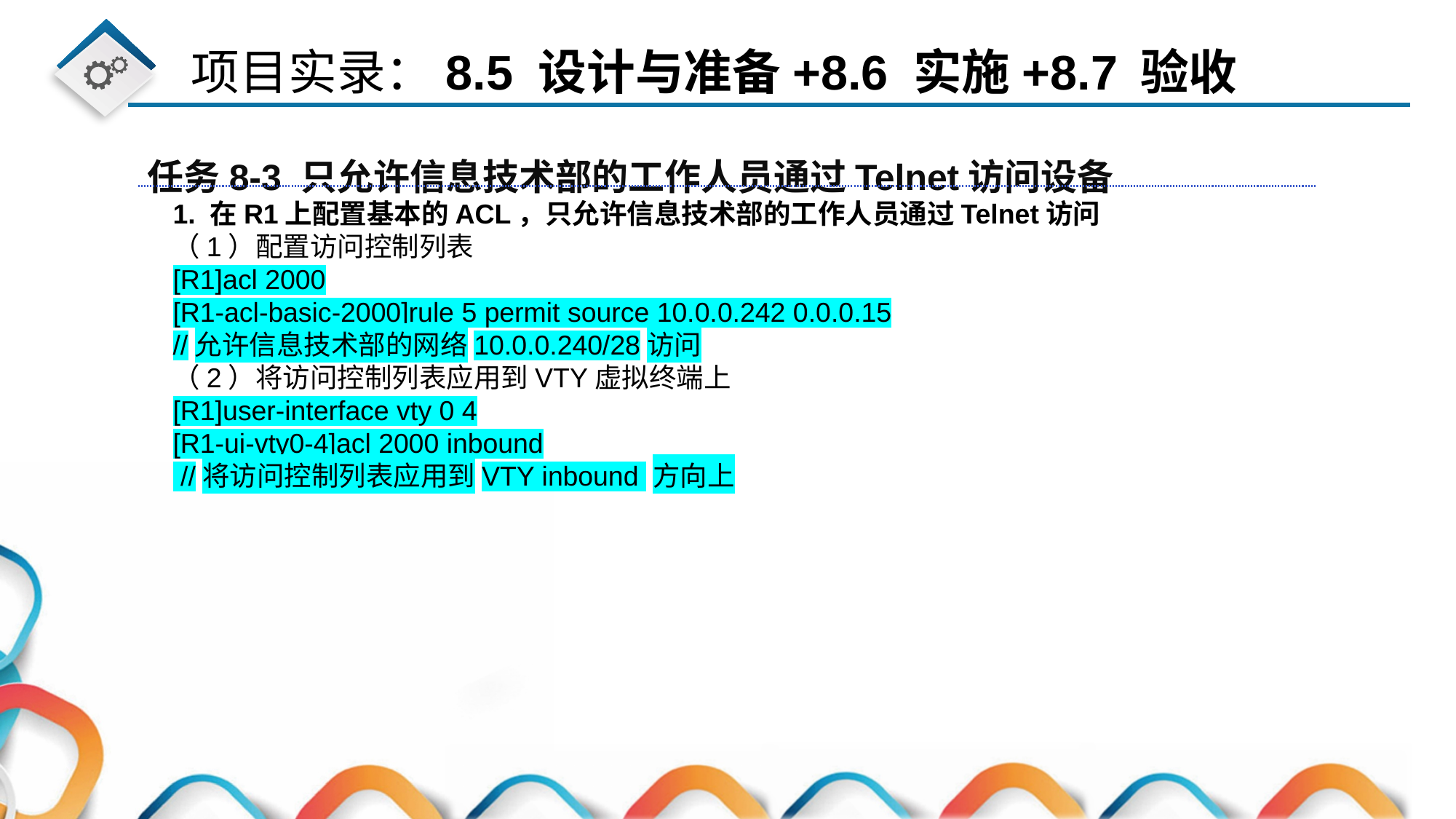

任务8-3 只允许信息技术部的工作人员通过Telnet访问设备

1. 在R1上配置基本的ACL，只允许信息技术部的工作人员通过Telnet访问
（1）配置访问控制列表
[R1]acl 2000
[R1-acl-basic-2000]rule 5 permit source 10.0.0.242 0.0.0.15
//允许信息技术部的网络10.0.0.240/28访问
（2）将访问控制列表应用到VTY虚拟终端上
[R1]user-interface vty 0 4
[R1-ui-vty0-4]acl 2000 inbound
 //将访问控制列表应用到VTY inbound 方向上